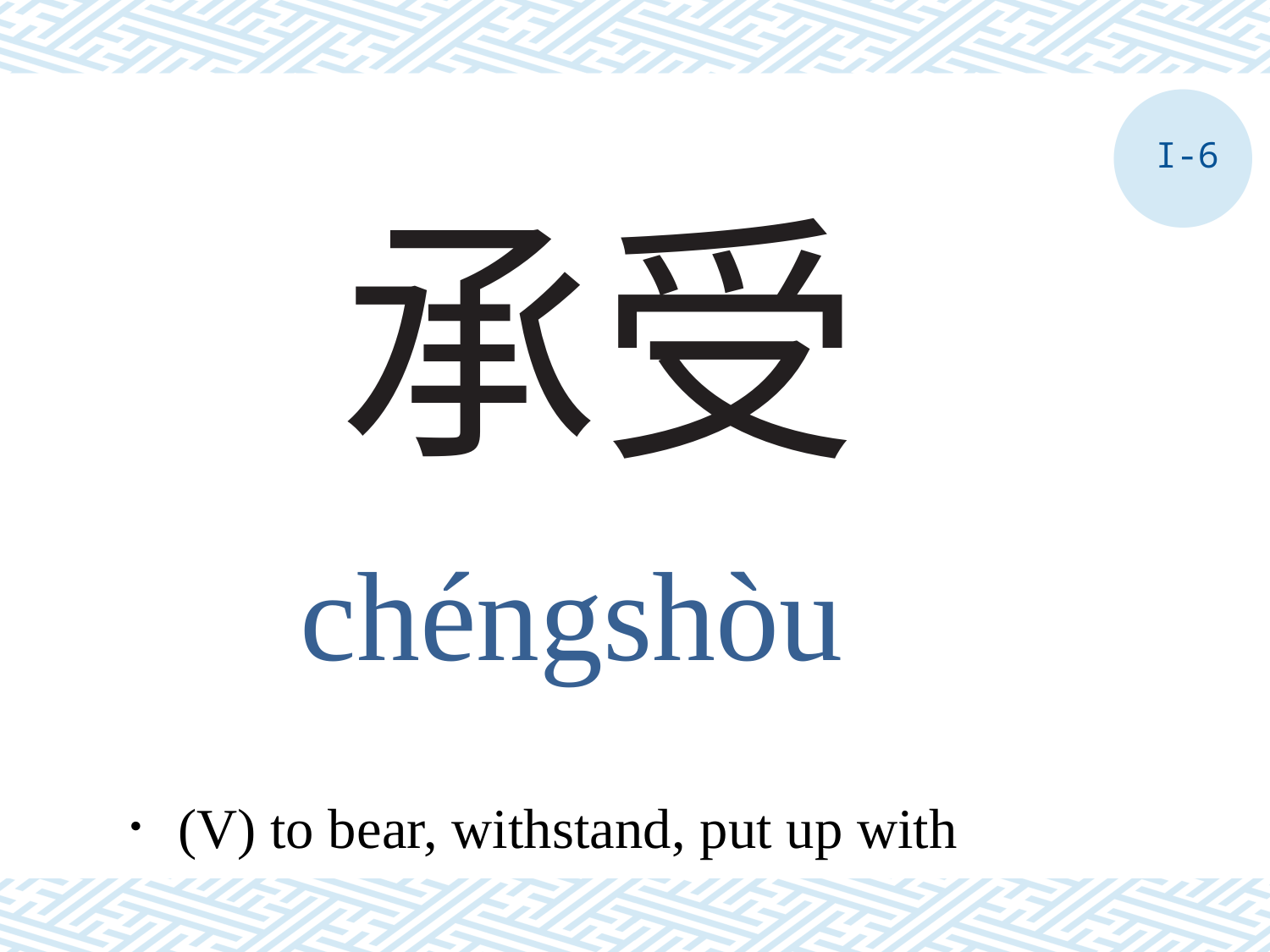

I-6

# 承受
chéngshòu
．(V) to bear, withstand, put up with